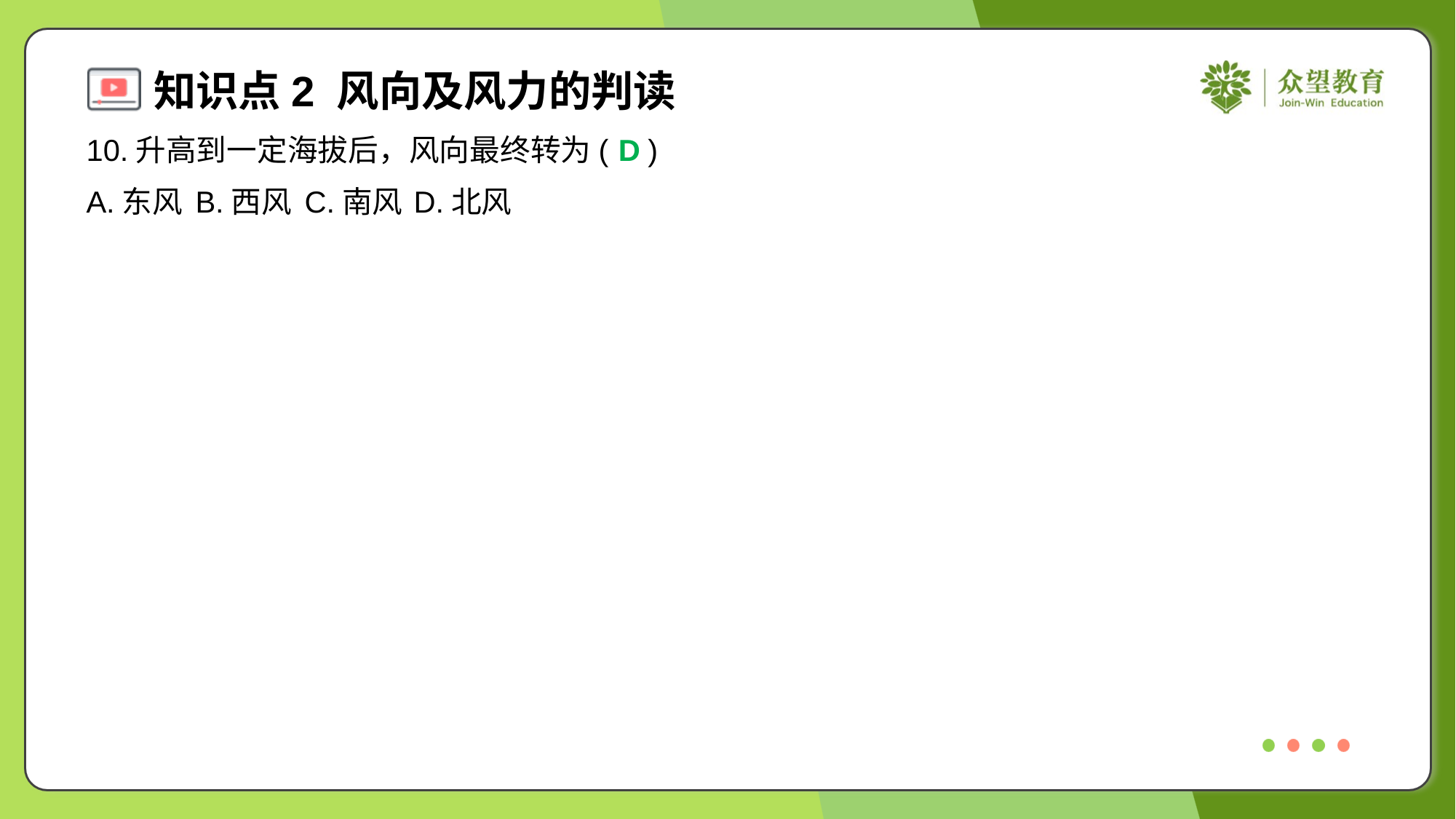

10.升高到一定海拔后，风向最终转为(     )
D
A.东风	B.西风	C.南风	D.北风